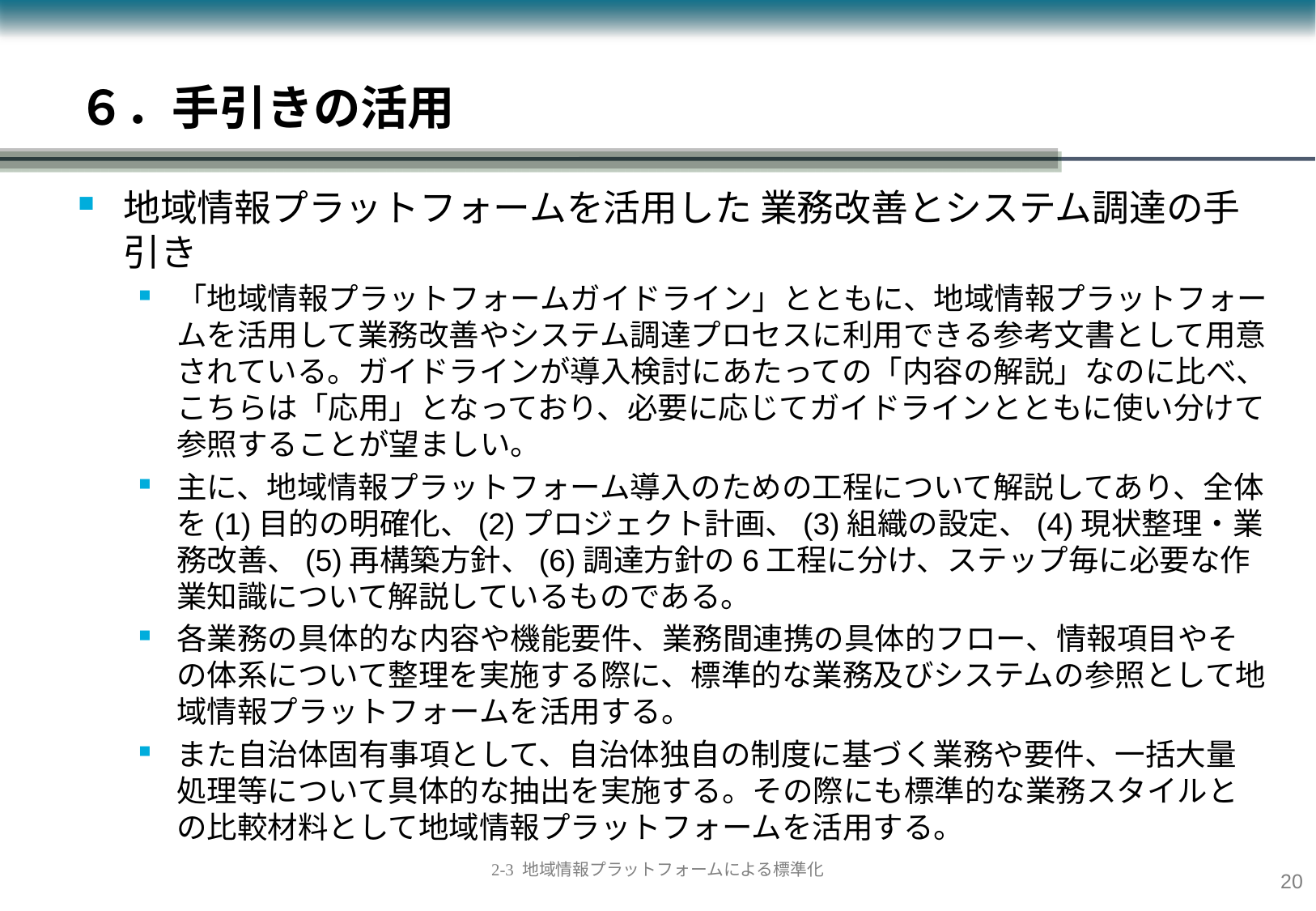

６．手引きの活用
地域情報プラットフォームを活用した 業務改善とシステム調達の手引き
「地域情報プラットフォームガイドライン」とともに、地域情報プラットフォームを活用して業務改善やシステム調達プロセスに利用できる参考文書として用意されている。ガイドラインが導入検討にあたっての「内容の解説」なのに比べ、こちらは「応用」となっており、必要に応じてガイドラインとともに使い分けて参照することが望ましい。
主に、地域情報プラットフォーム導入のための工程について解説してあり、全体を(1)目的の明確化、(2)プロジェクト計画、(3)組織の設定、(4)現状整理・業務改善、(5)再構築方針、(6)調達方針の6工程に分け、ステップ毎に必要な作業知識について解説しているものである。
各業務の具体的な内容や機能要件、業務間連携の具体的フロー、情報項目やその体系について整理を実施する際に、標準的な業務及びシステムの参照として地域情報プラットフォームを活用する。
また自治体固有事項として、自治体独自の制度に基づく業務や要件、一括大量処理等について具体的な抽出を実施する。その際にも標準的な業務スタイルとの比較材料として地域情報プラットフォームを活用する。

20
2-3 地域情報プラットフォームによる標準化